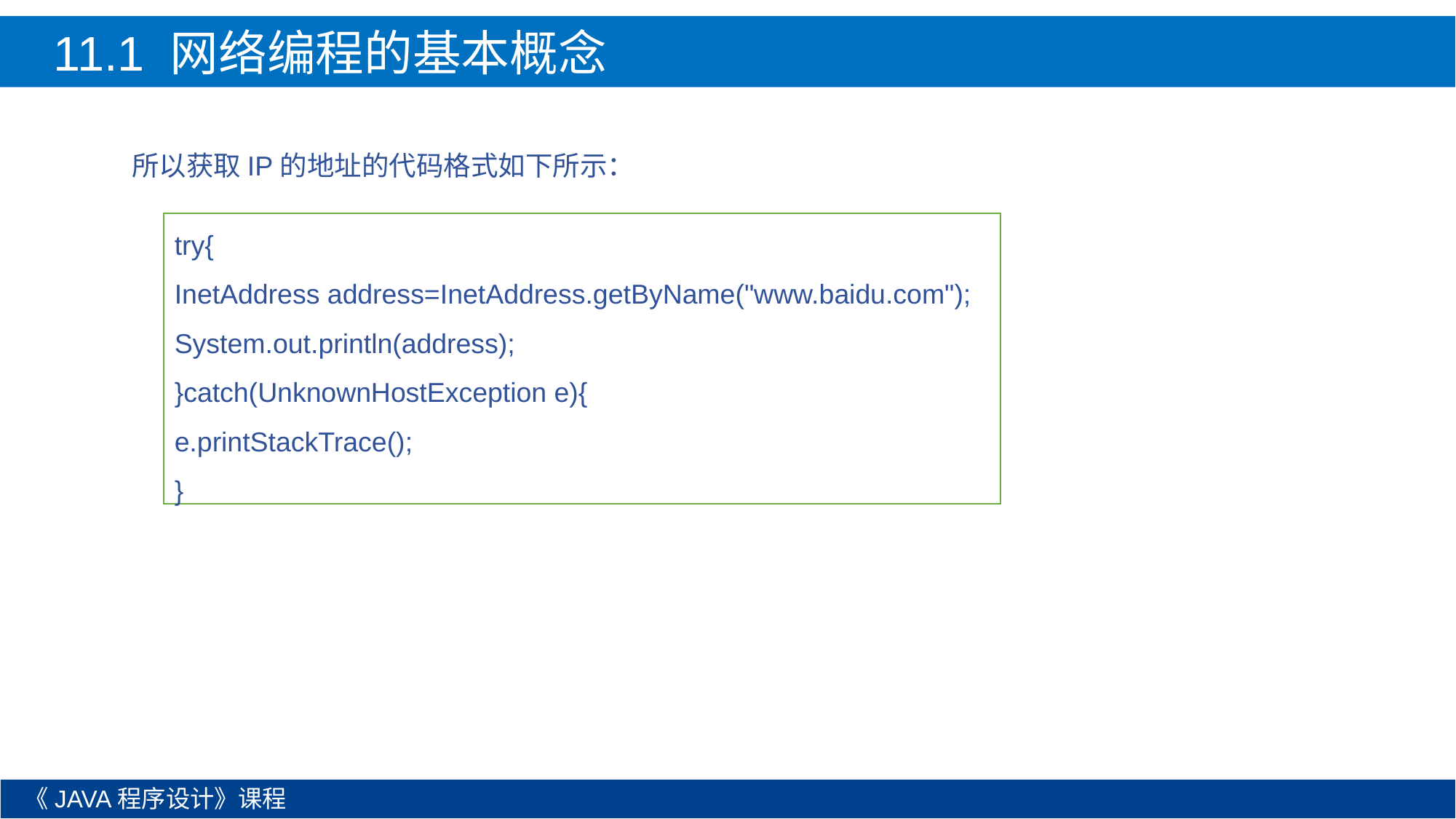

11.1 网络编程的基本概念
所以获取IP的地址的代码格式如下所示：

try{
InetAddress address=InetAddress.getByName("www.baidu.com");
System.out.println(address);
}catch(UnknownHostException e){
e.printStackTrace();
}
《JAVA程序设计》课程